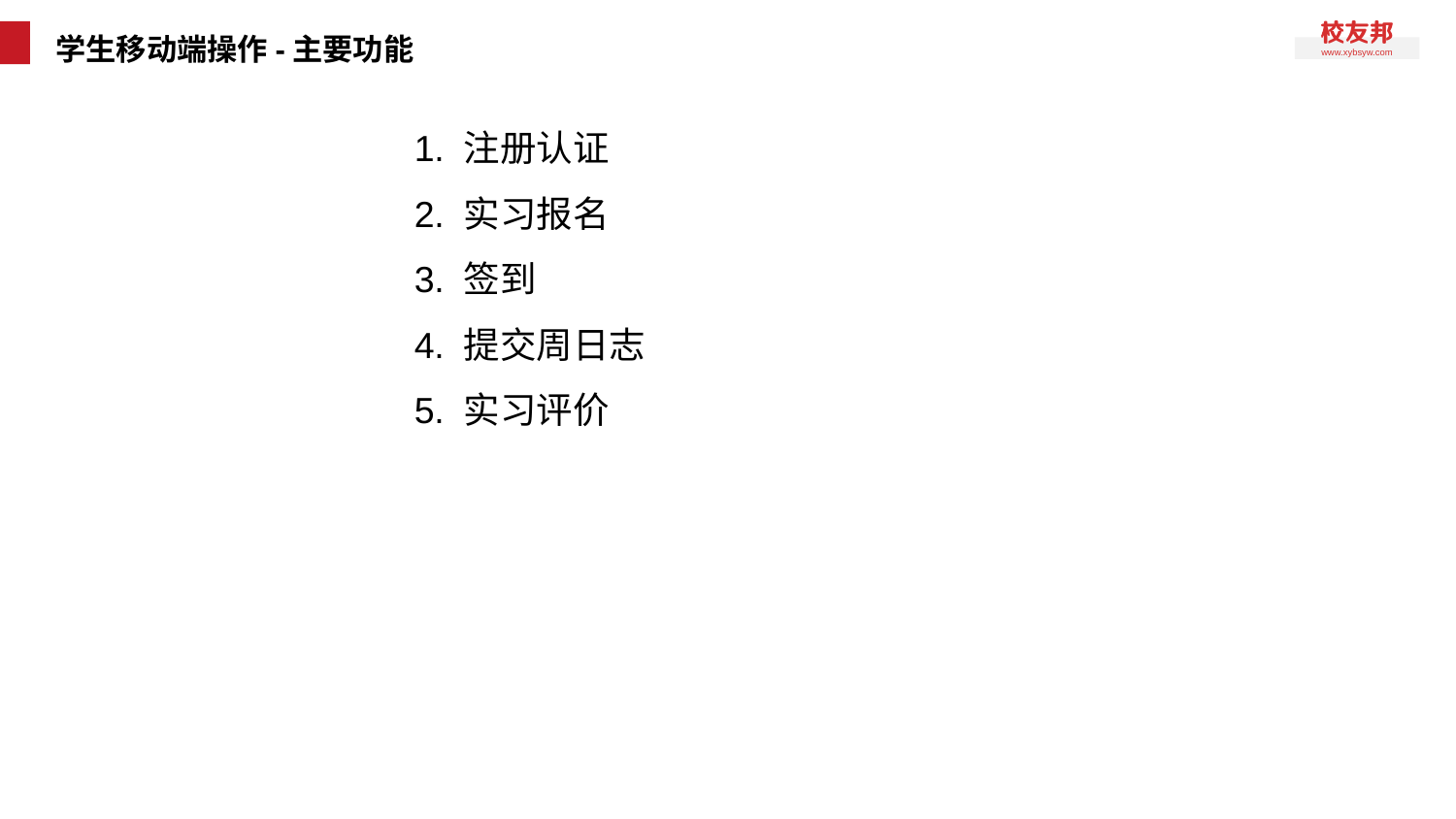

# 学生移动端操作-主要功能
1. 注册认证
2. 实习报名
3. 签到
4. 提交周日志
5. 实习评价